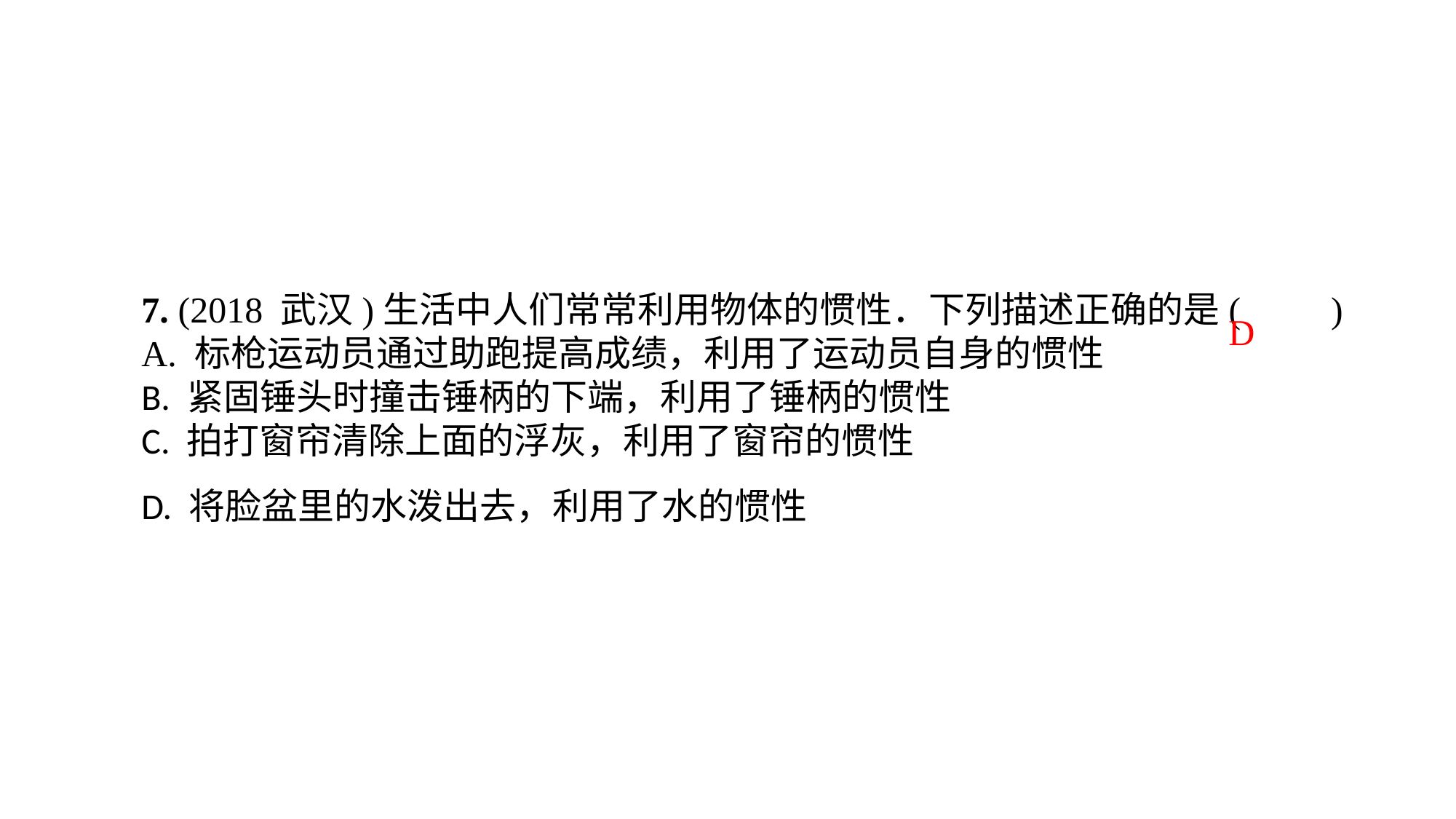

7. (2018 武汉)生活中人们常常利用物体的惯性．下列描述正确的是(　　)A. 标枪运动员通过助跑提高成绩，利用了运动员自身的惯性B. 紧固锤头时撞击锤柄的下端，利用了锤柄的惯性C. 拍打窗帘清除上面的浮灰，利用了窗帘的惯性D. 将脸盆里的水泼出去，利用了水的惯性
D